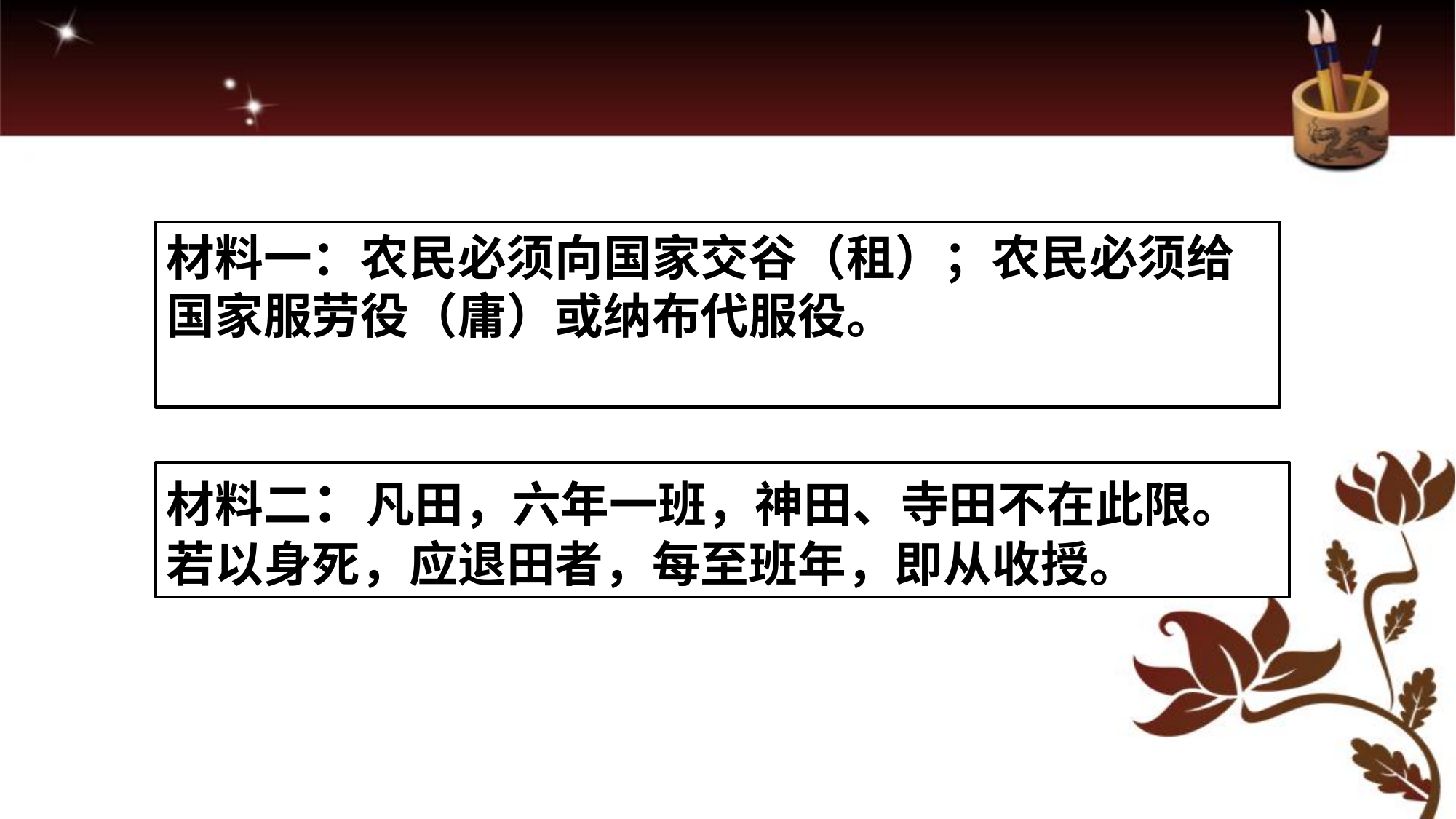

材料一：农民必须向国家交谷（租）；农民必须给国家服劳役（庸）或纳布代服役。

材料二：凡田，六年一班，神田、寺田不在此限。若以身死，应退田者，每至班年，即从收授。